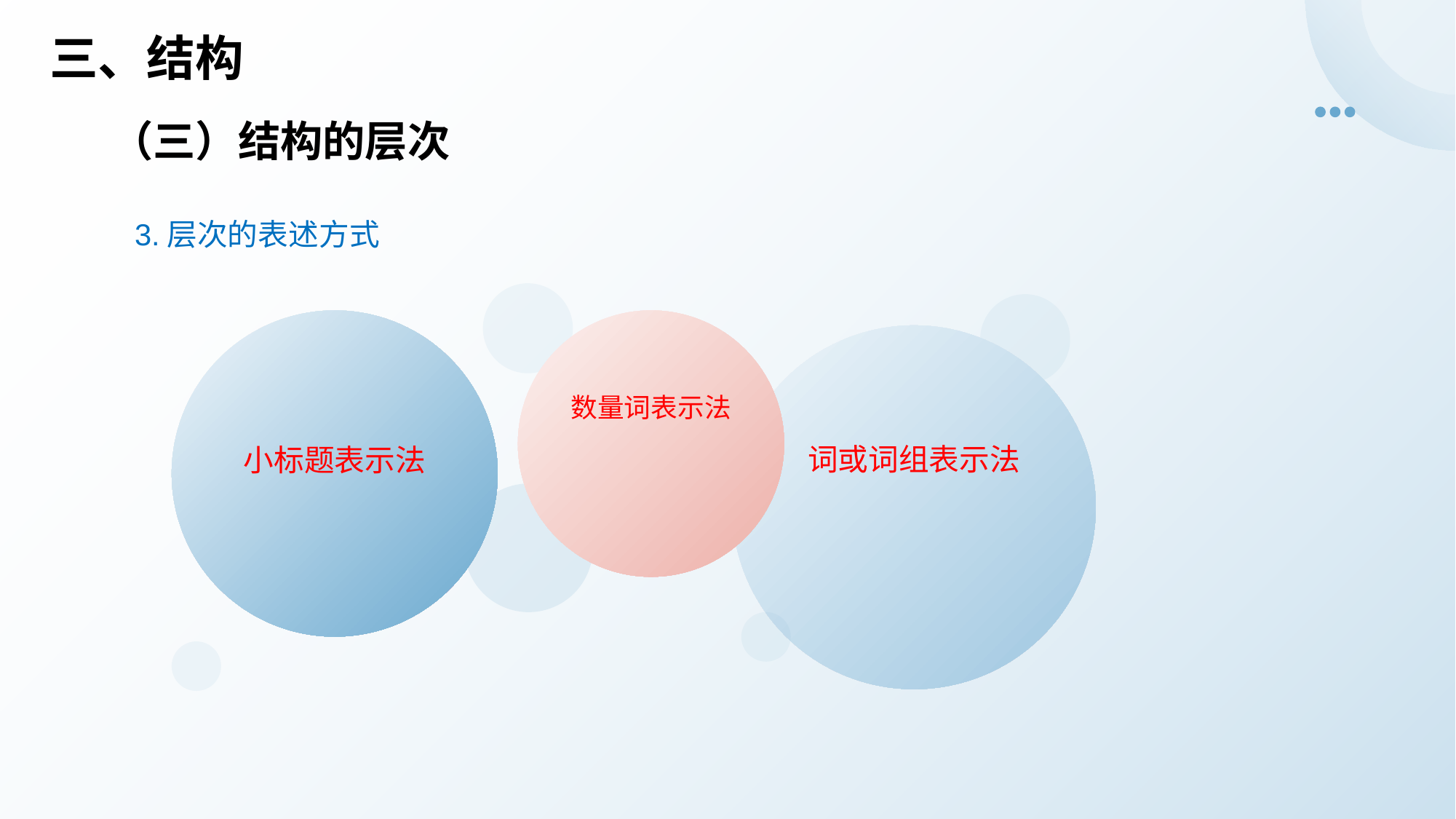

# 三、结构
（三）结构的层次
3.层次的表述方式

数量词表示法

小标题表示法
词或词组表示法